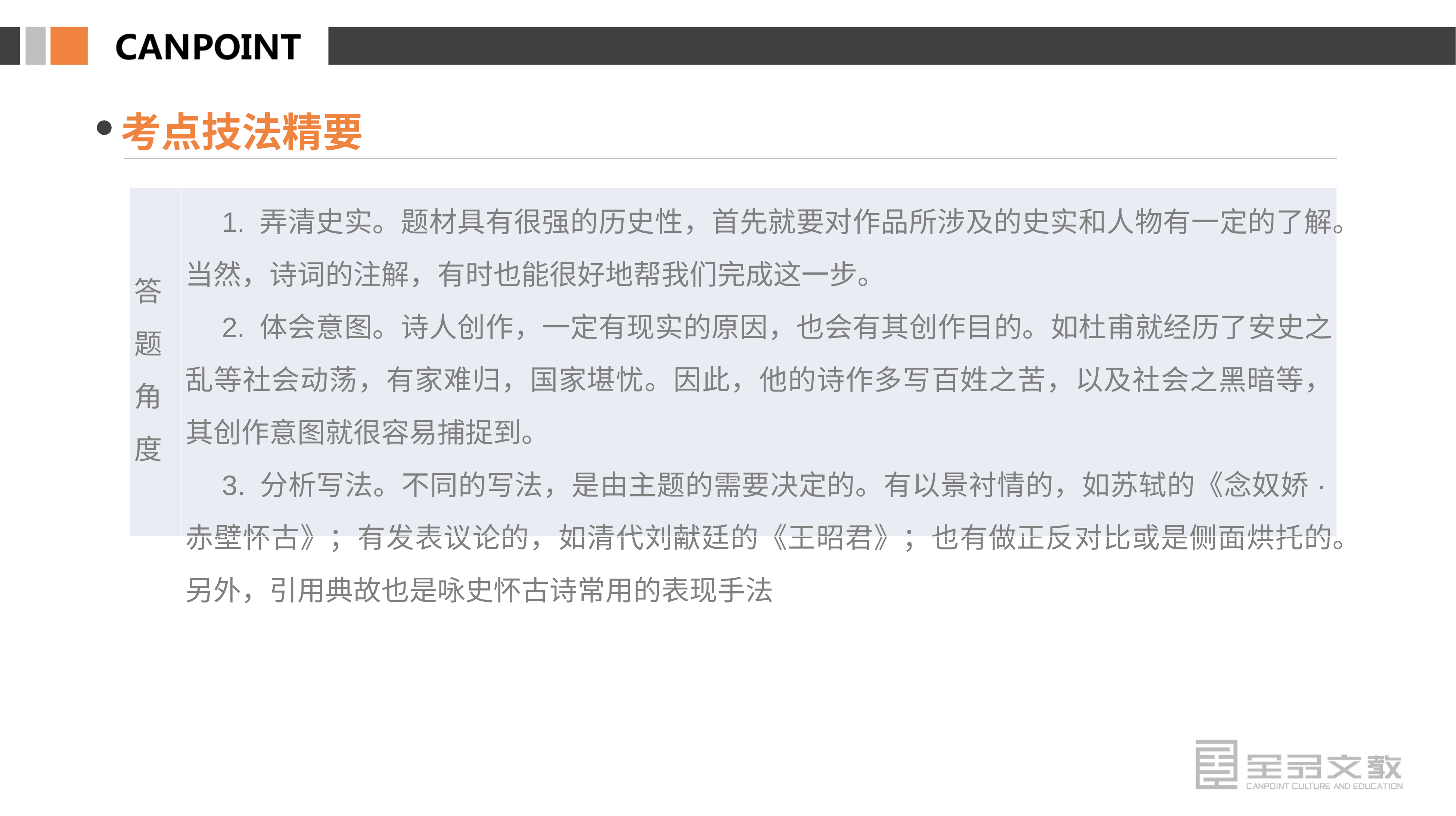

考点技法精要

| 答题 角度 | 1. 弄清史实。题材具有很强的历史性，首先就要对作品所涉及的史实和人物有一定的了解。当然，诗词的注解，有时也能很好地帮我们完成这一步。 　2. 体会意图。诗人创作，一定有现实的原因，也会有其创作目的。如杜甫就经历了安史之乱等社会动荡，有家难归，国家堪忧。因此，他的诗作多写百姓之苦，以及社会之黑暗等，其创作意图就很容易捕捉到。 　3. 分析写法。不同的写法，是由主题的需要决定的。有以景衬情的，如苏轼的《念奴娇·赤壁怀古》；有发表议论的，如清代刘献廷的《王昭君》；也有做正反对比或是侧面烘托的。另外，引用典故也是咏史怀古诗常用的表现手法 |
| --- | --- |